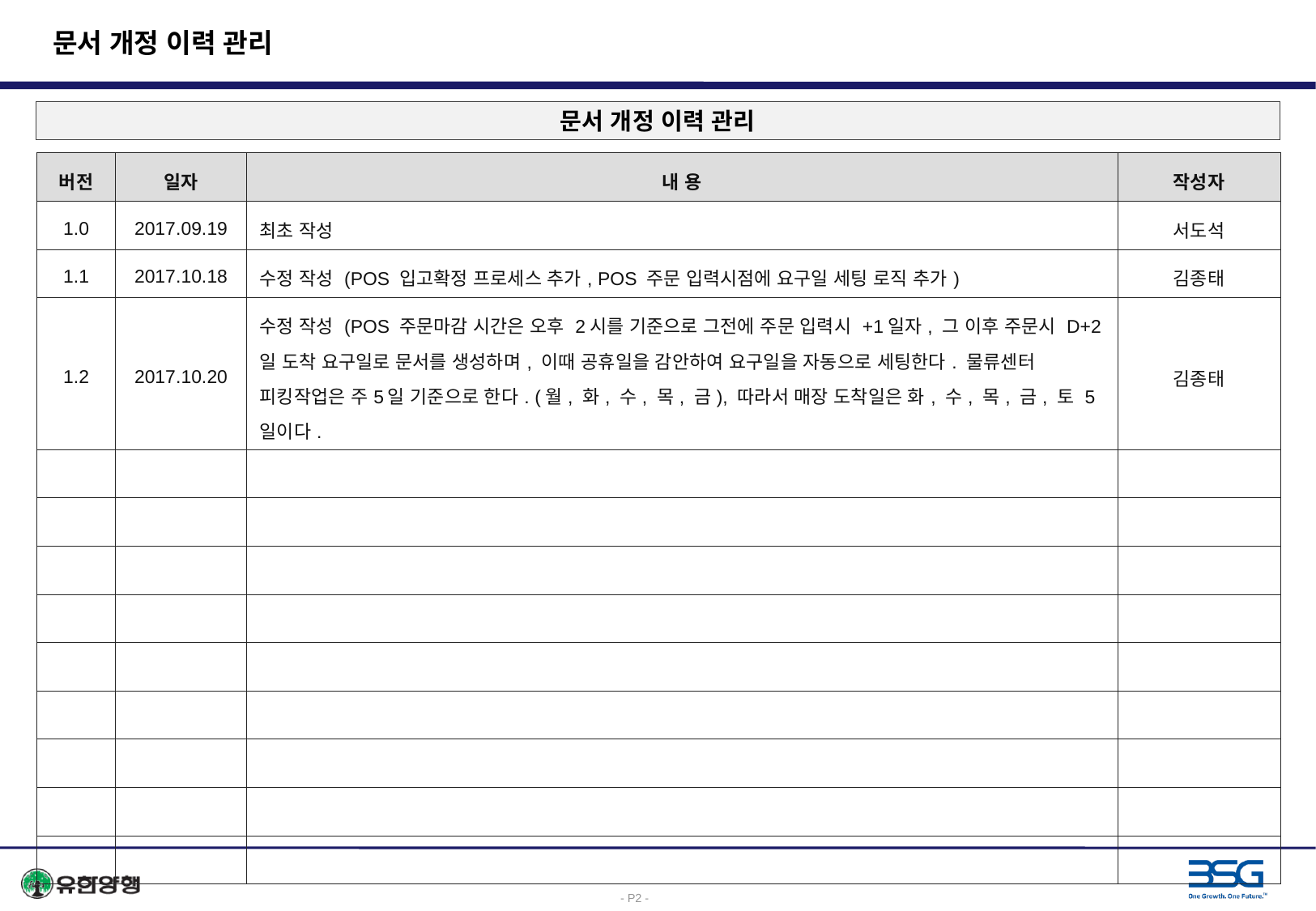

# 문서 개정 이력 관리
문서 개정 이력 관리
| 버전 | 일자 | 내 용 | 작성자 |
| --- | --- | --- | --- |
| 1.0 | 2017.09.19 | 최초 작성 | 서도석 |
| 1.1 | 2017.10.18 | 수정 작성 (POS 입고확정 프로세스 추가, POS 주문 입력시점에 요구일 세팅 로직 추가) | 김종태 |
| 1.2 | 2017.10.20 | 수정 작성 (POS 주문마감 시간은 오후 2시를 기준으로 그전에 주문 입력시 +1일자, 그 이후 주문시 D+2일 도착 요구일로 문서를 생성하며, 이때 공휴일을 감안하여 요구일을 자동으로 세팅한다. 물류센터 피킹작업은 주5일 기준으로 한다. (월, 화, 수, 목, 금), 따라서 매장 도착일은 화, 수, 목, 금, 토 5일이다. | 김종태 |
|  |  |  |  |
|  |  |  |  |
|  |  |  |  |
|  |  |  |  |
|  |  |  |  |
|  |  |  |  |
|  |  |  |  |
|  |  |  |  |
|  |  |  |  |